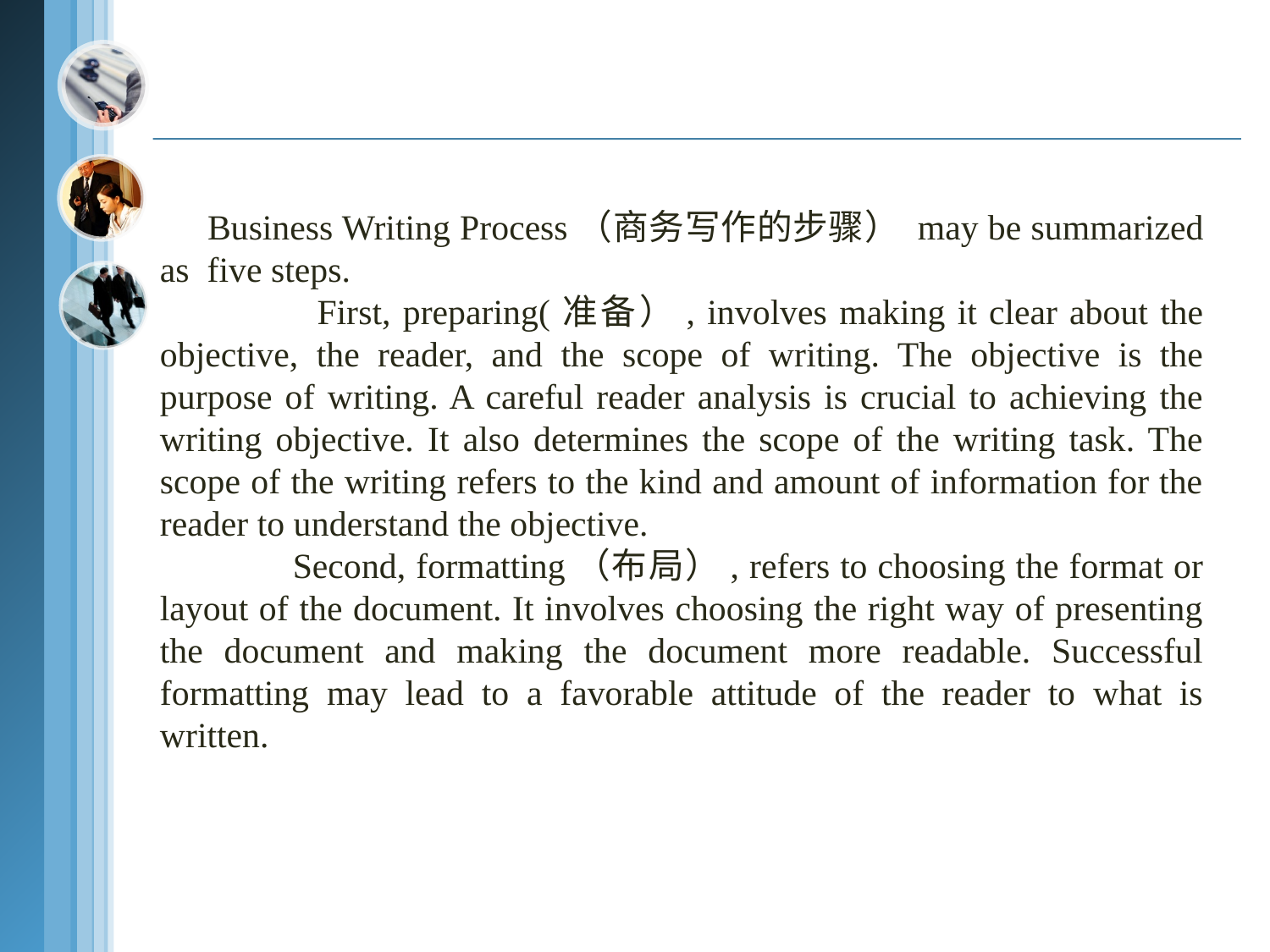

Business Writing Process（商务写作的步骤） may be summarized as  five steps.
             First, preparing(准备）, involves making it clear about the objective, the reader, and the scope of writing. The objective is the purpose of writing. A careful reader analysis is crucial to achieving the writing objective. It also determines the scope of the writing task. The scope of the writing refers to the kind and amount of information for the reader to understand the objective.
             Second, formatting（布局）, refers to choosing the format or layout of the document. It involves choosing the right way of presenting the document and making the document more readable. Successful formatting may lead to a favorable attitude of the reader to what is written.